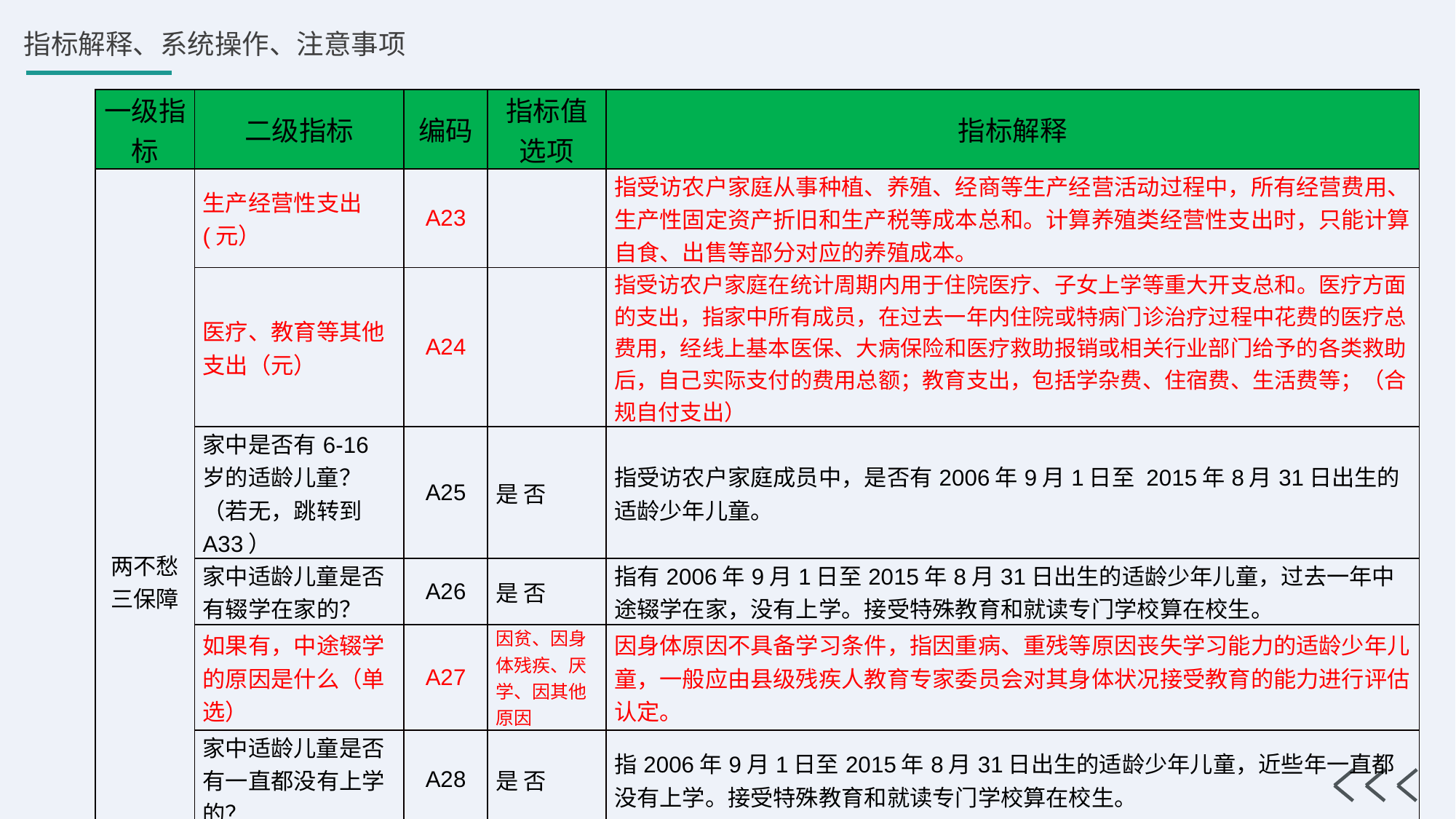

| 一级指标 | 二级指标 | 编码 | 指标值选项 | 指标解释 |
| --- | --- | --- | --- | --- |
| 两不愁三保障 | 生产经营性支出(元） | A23 |  | 指受访农户家庭从事种植、养殖、经商等生产经营活动过程中，所有经营费用、生产性固定资产折旧和生产税等成本总和。计算养殖类经营性支出时，只能计算自食、出售等部分对应的养殖成本。 |
|  | 医疗、教育等其他支出（元） | A24 |  | 指受访农户家庭在统计周期内用于住院医疗、子女上学等重大开支总和。医疗方面的支出，指家中所有成员，在过去一年内住院或特病门诊治疗过程中花费的医疗总费用，经线上基本医保、大病保险和医疗救助报销或相关行业部门给予的各类救助后，自己实际支付的费用总额；教育支出，包括学杂费、住宿费、生活费等；（合规自付支出） |
|  | 家中是否有6-16岁的适龄儿童？（若无，跳转到A33） | A25 | 是 否 | 指受访农户家庭成员中，是否有2006年9月1日至 2015年8月31日出生的适龄少年儿童。 |
|  | 家中适龄儿童是否有辍学在家的？ | A26 | 是 否 | 指有2006年9月1日至2015年8月31日出生的适龄少年儿童，过去一年中途辍学在家，没有上学。接受特殊教育和就读专门学校算在校生。 |
|  | 如果有，中途辍学的原因是什么（单选） | A27 | 因贫、因身体残疾、厌学、因其他原因 | 因身体原因不具备学习条件，指因重病、重残等原因丧失学习能力的适龄少年儿童，一般应由县级残疾人教育专家委员会对其身体状况接受教育的能力进行评估认定。 |
|  | 家中适龄儿童是否有一直都没有上学的？ | A28 | 是 否 | 指2006年9月1日至2015年8月31日出生的适龄少年儿童，近些年一直都没有上学。接受特殊教育和就读专门学校算在校生。 |
|  | 如果有，一直失学的原因是什么（单选） | A29 | 因贫、因身体残疾、厌学、因其他原因 | 因贫，主要是指因为家庭经济条件限制，无法正常读书求学的情况；因身体残疾，是指因重病、重残等原因丧失学习能力，由县级残疾人教育专家委员会对其身体状况接受教育的能力进行评估认定的；厌学，是指家庭经济条件尚可、自身身体状况良好，主观上厌恶学习的情况；因其他原因，是指除上述三种原因之外的其他特殊情形。 |